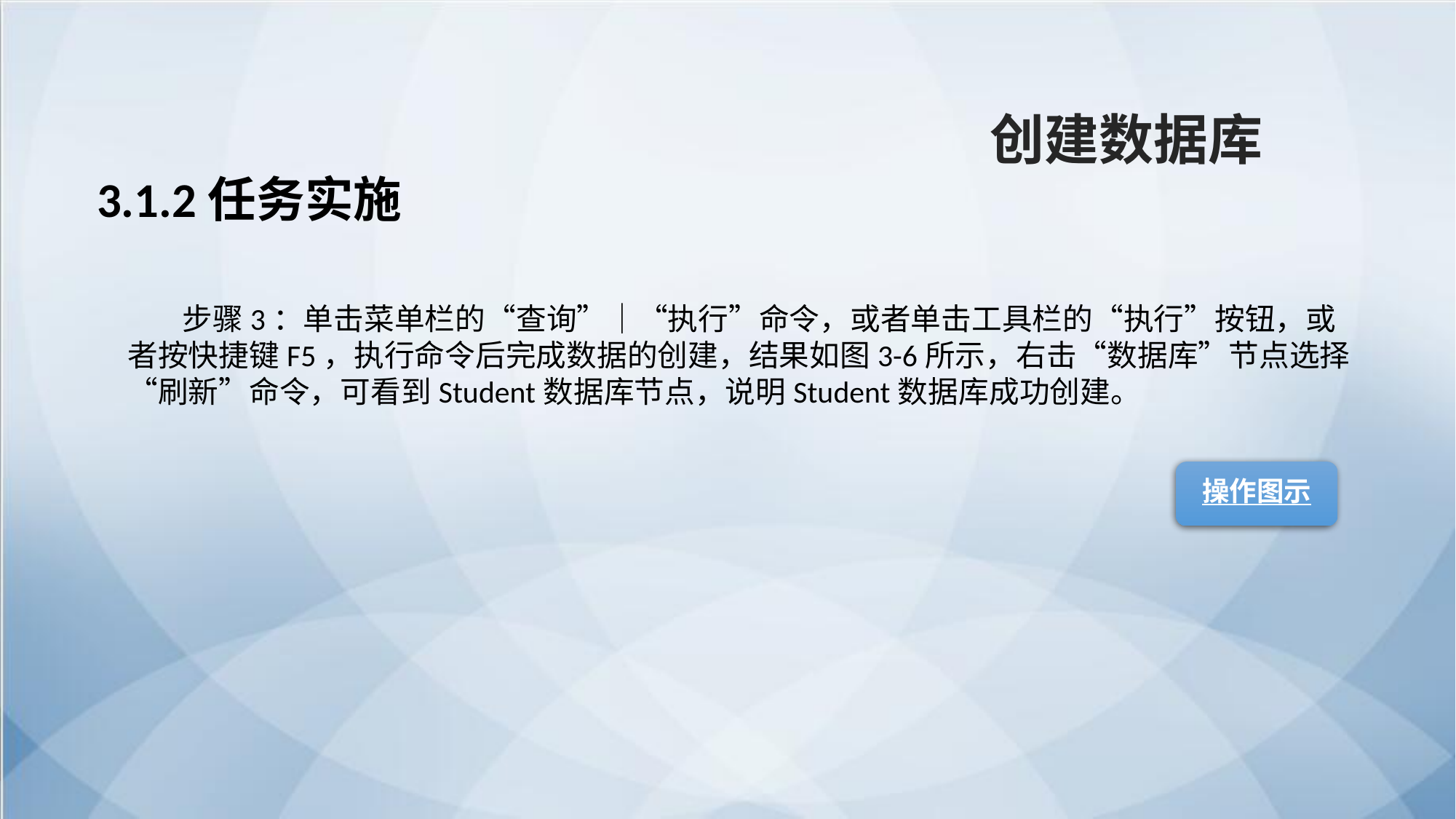

创建数据库
3.1.2任务实施
步骤3：单击菜单栏的“查询”｜“执行”命令，或者单击工具栏的“执行”按钮，或者按快捷键F5，执行命令后完成数据的创建，结果如图3-6所示，右击“数据库”节点选择“刷新”命令，可看到Student数据库节点，说明Student数据库成功创建。

操作图示